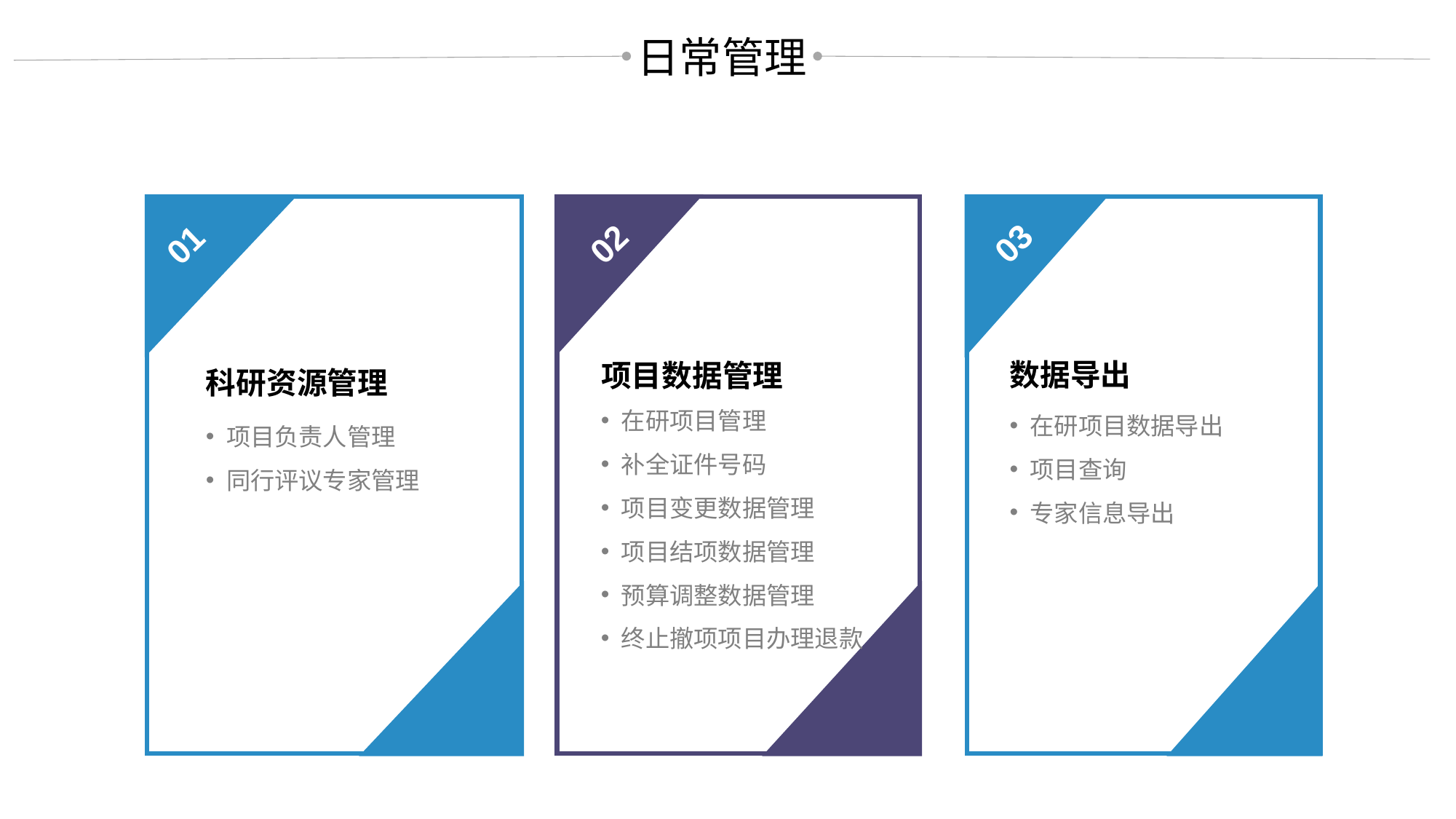

日常管理

01

02

03

数据导出
在研项目数据导出
项目查询
专家信息导出
项目数据管理
在研项目管理
补全证件号码
项目变更数据管理
项目结项数据管理
预算调整数据管理
终止撤项项目办理退款
科研资源管理
项目负责人管理
同行评议专家管理